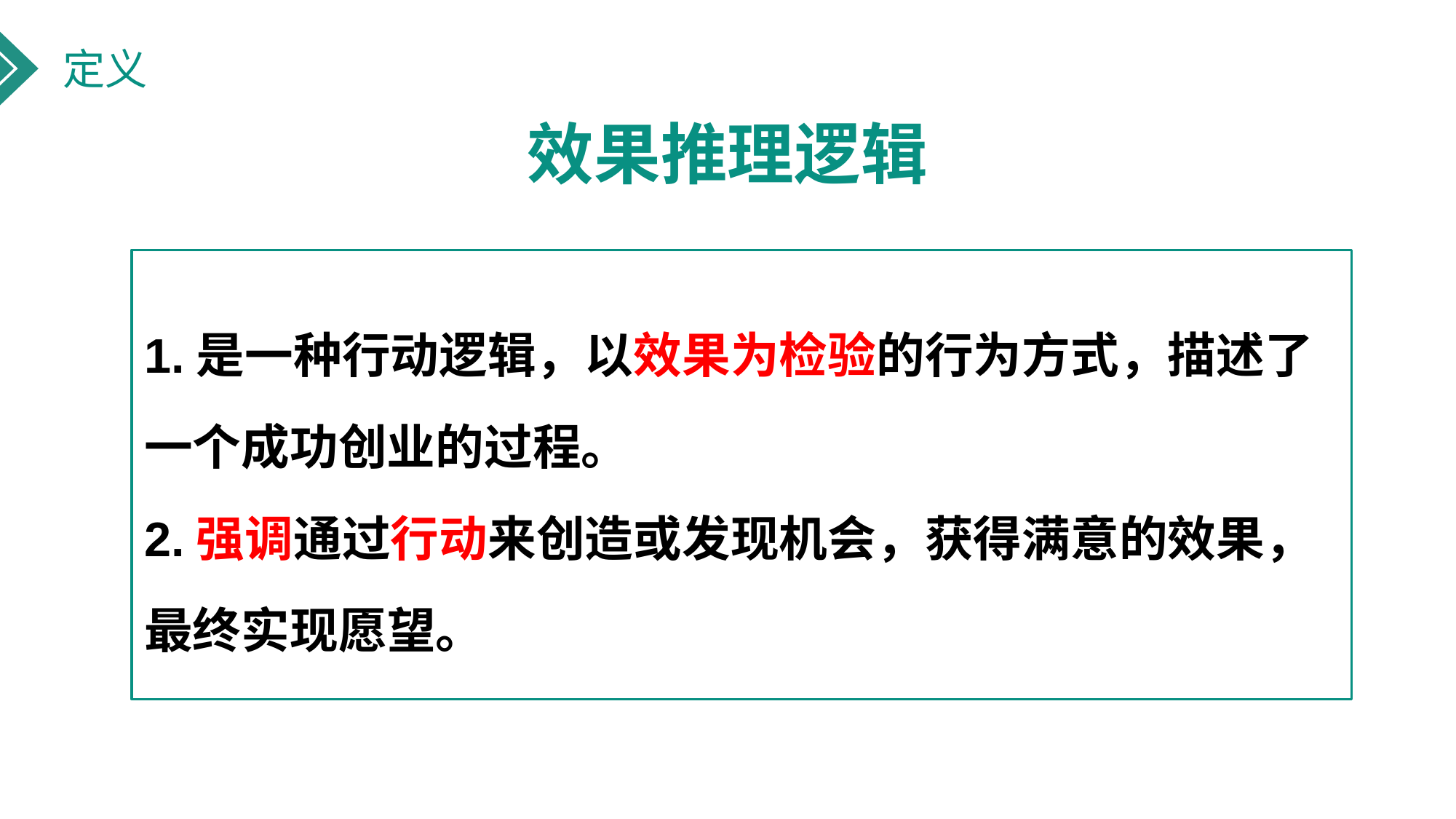

定义
效果推理逻辑
1.是一种行动逻辑，以效果为检验的行为方式，描述了一个成功创业的过程。
2.强调通过行动来创造或发现机会，获得满意的效果，最终实现愿望。